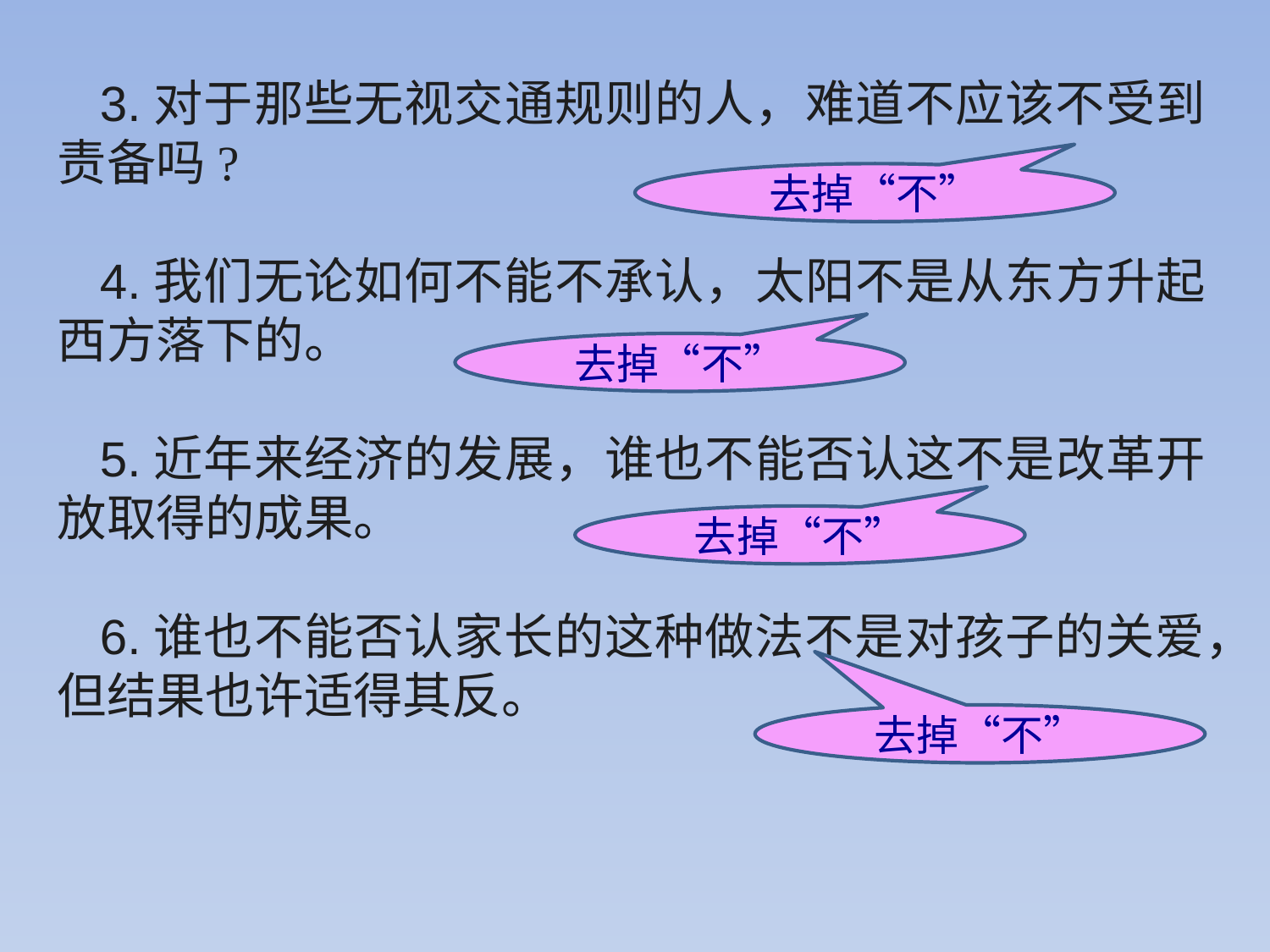

3.对于那些无视交通规则的人，难道不应该不受到责备吗?

4.我们无论如何不能不承认，太阳不是从东方升起西方落下的。

5.近年来经济的发展，谁也不能否认这不是改革开放取得的成果。

6.谁也不能否认家长的这种做法不是对孩子的关爱，但结果也许适得其反。

去掉“不”
去掉“不”
去掉“不”
去掉“不”